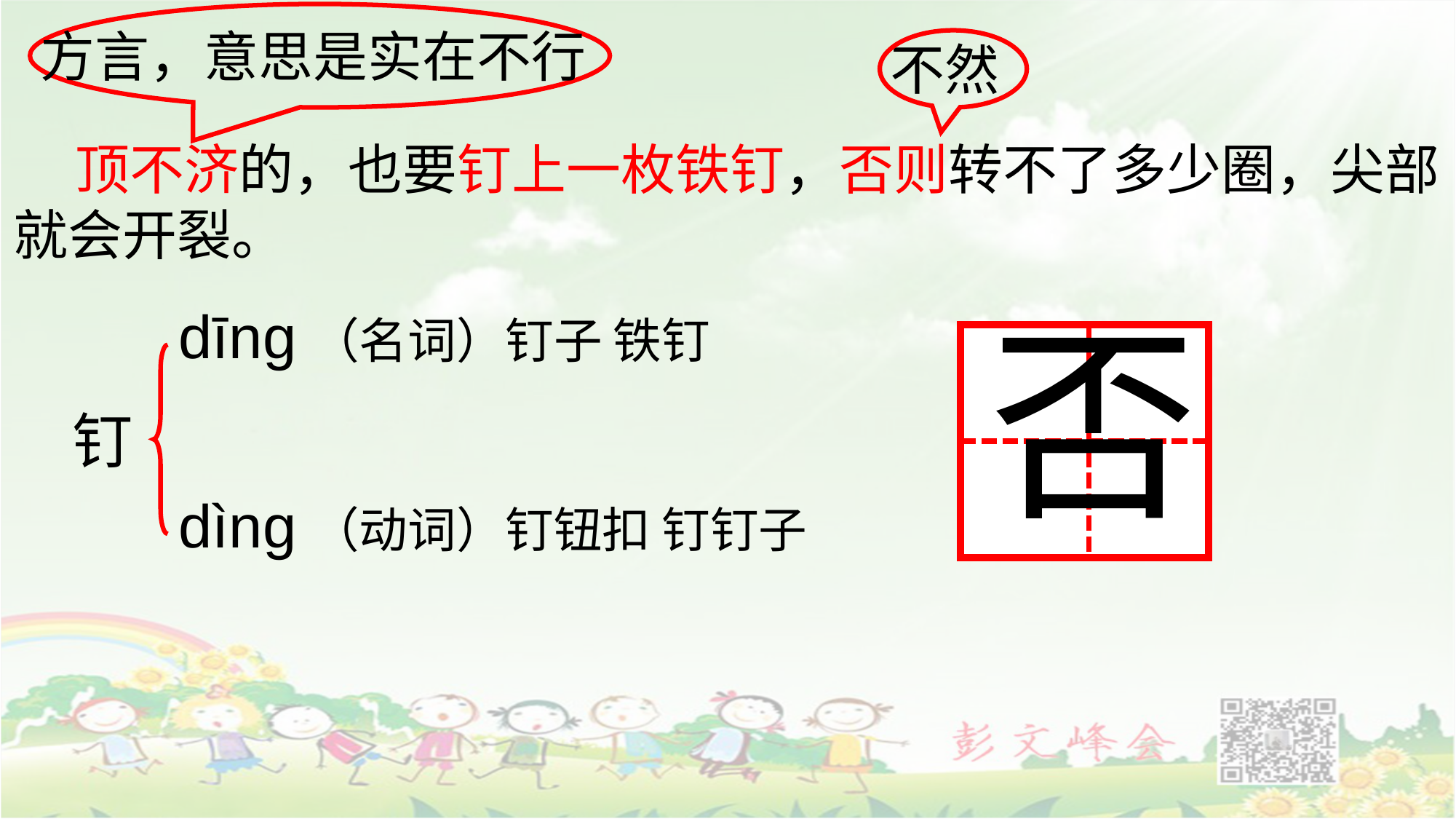

方言，意思是实在不行

不然
    顶不济的，也要钉上一枚铁钉，否则转不了多少圈，尖部就会开裂。
否

dīng（名词）钉子 铁钉

钉
dìng（动词）钉钮扣 钉钉子